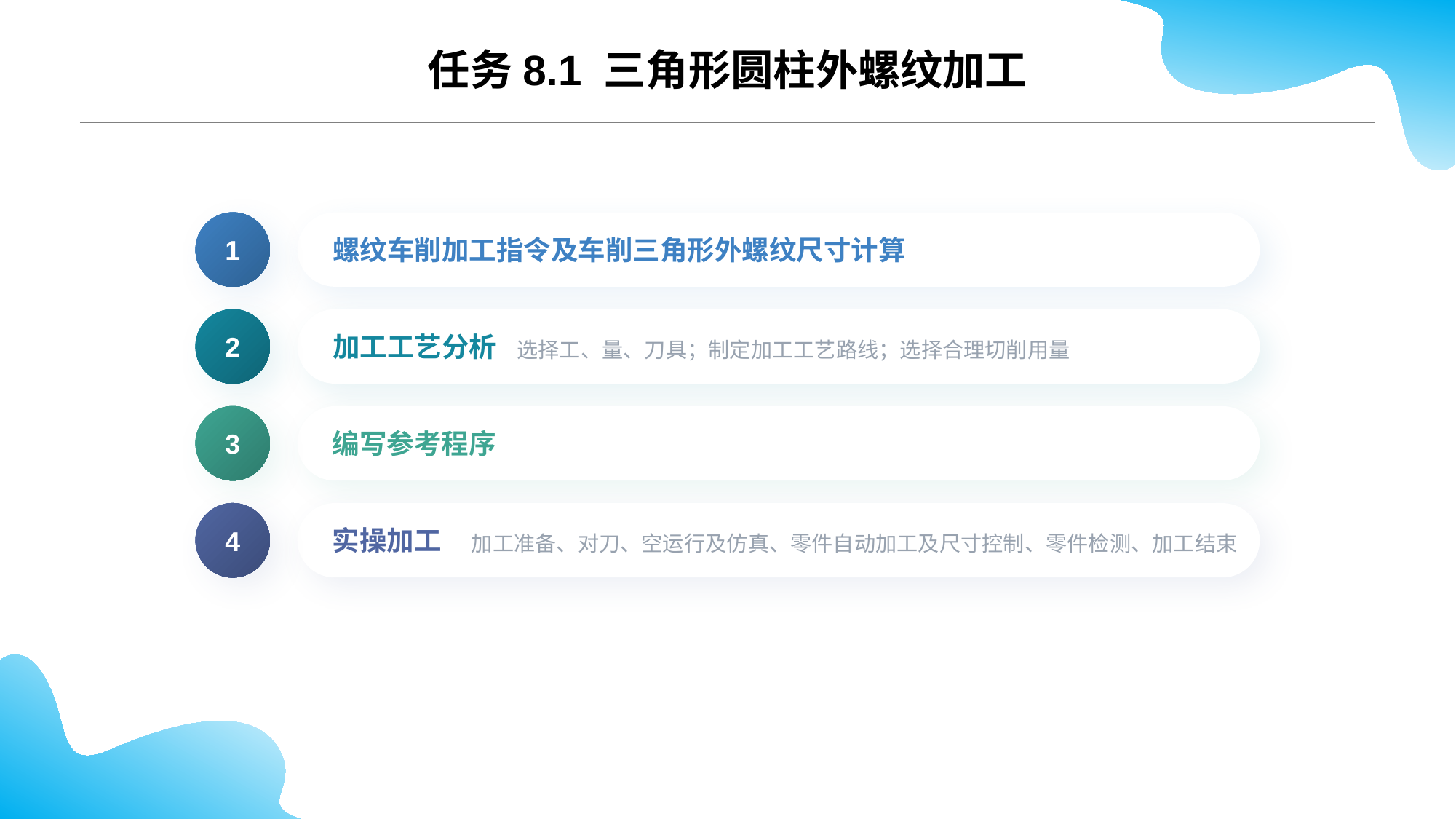

任务8.1 三角形圆柱外螺纹加工
1

螺纹车削加工指令及车削三角形外螺纹尺寸计算
2

选择工、量、刀具；制定加工工艺路线；选择合理切削用量
加工工艺分析
3

编写参考程序
4

加工准备、对刀、空运行及仿真、零件自动加工及尺寸控制、零件检测、加工结束
实操加工